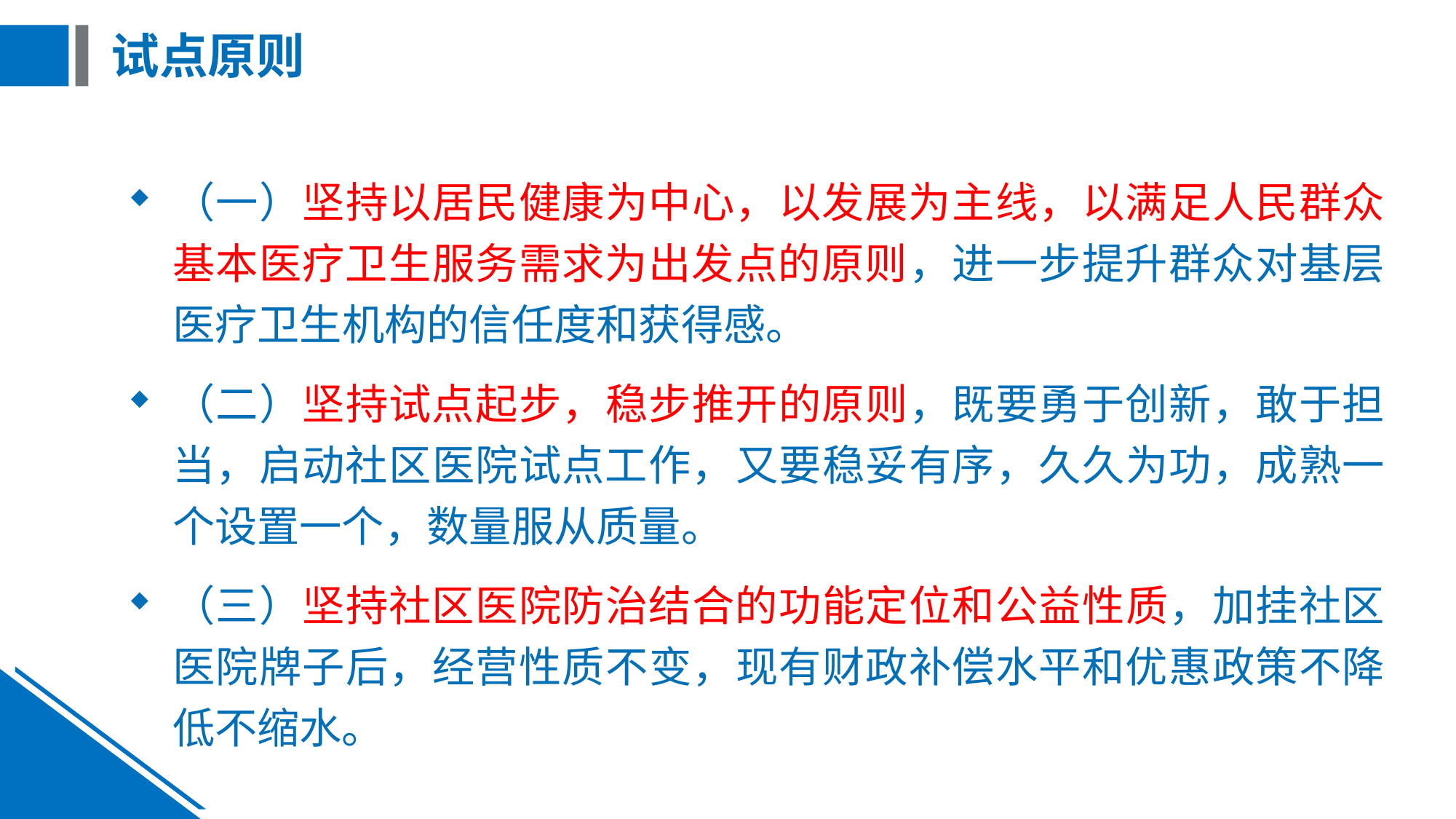

# 试点原则
（一）坚持以居民健康为中心，以发展为主线，以满足人民群众基本医疗卫生服务需求为出发点的原则，进一步提升群众对基层医疗卫生机构的信任度和获得感。
（二）坚持试点起步，稳步推开的原则，既要勇于创新，敢于担当，启动社区医院试点工作，又要稳妥有序，久久为功，成熟一个设置一个，数量服从质量。
（三）坚持社区医院防治结合的功能定位和公益性质，加挂社区医院牌子后，经营性质不变，现有财政补偿水平和优惠政策不降低不缩水。